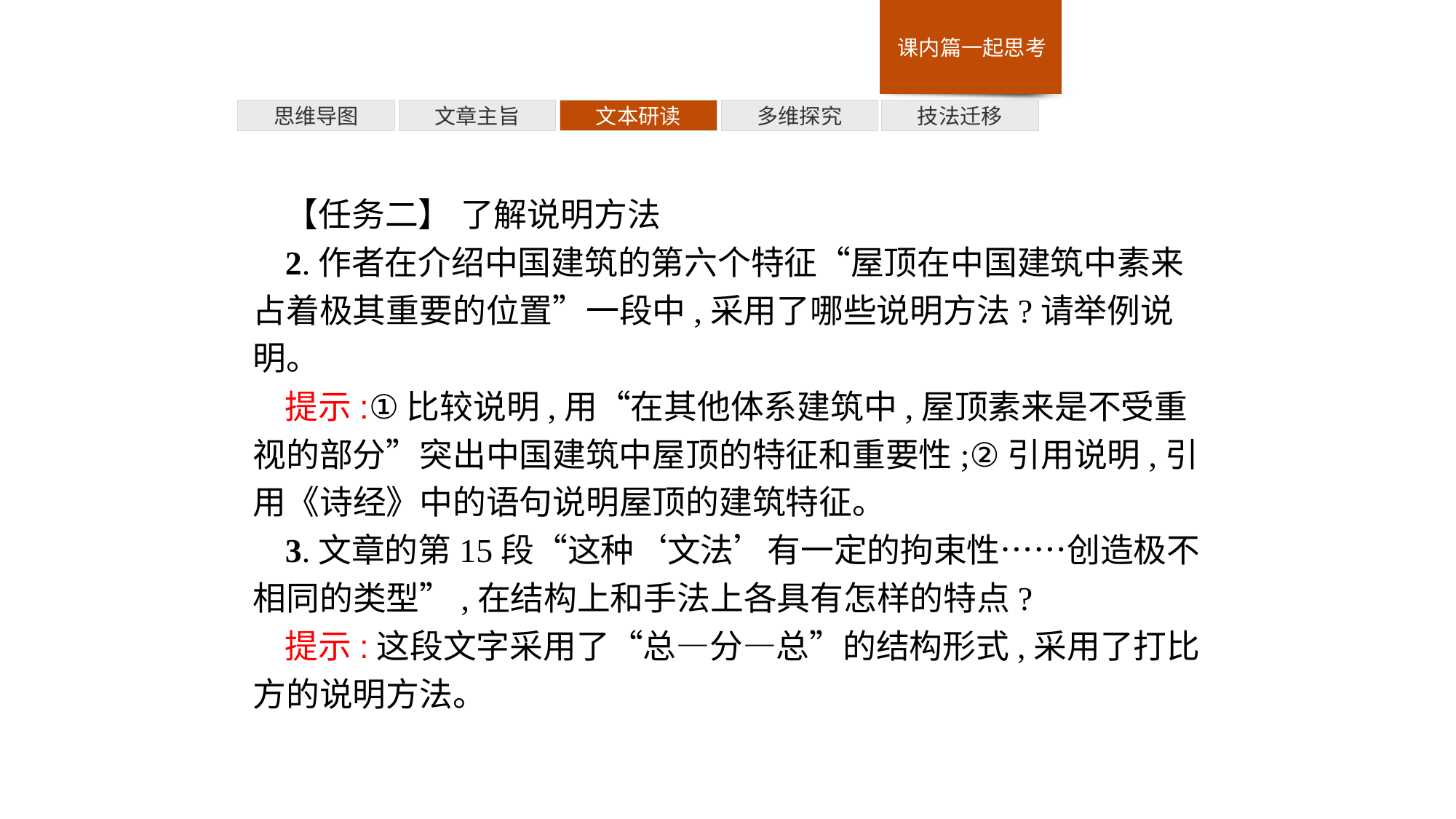

多维探究
思维导图
文章主旨
文本研读
技法迁移
【任务二】 了解说明方法
2.作者在介绍中国建筑的第六个特征“屋顶在中国建筑中素来占着极其重要的位置”一段中,采用了哪些说明方法?请举例说明。
提示:①比较说明,用“在其他体系建筑中,屋顶素来是不受重视的部分”突出中国建筑中屋顶的特征和重要性;②引用说明,引用《诗经》中的语句说明屋顶的建筑特征。
3.文章的第15段“这种‘文法’有一定的拘束性……创造极不相同的类型”,在结构上和手法上各具有怎样的特点?
提示:这段文字采用了“总—分—总”的结构形式,采用了打比方的说明方法。